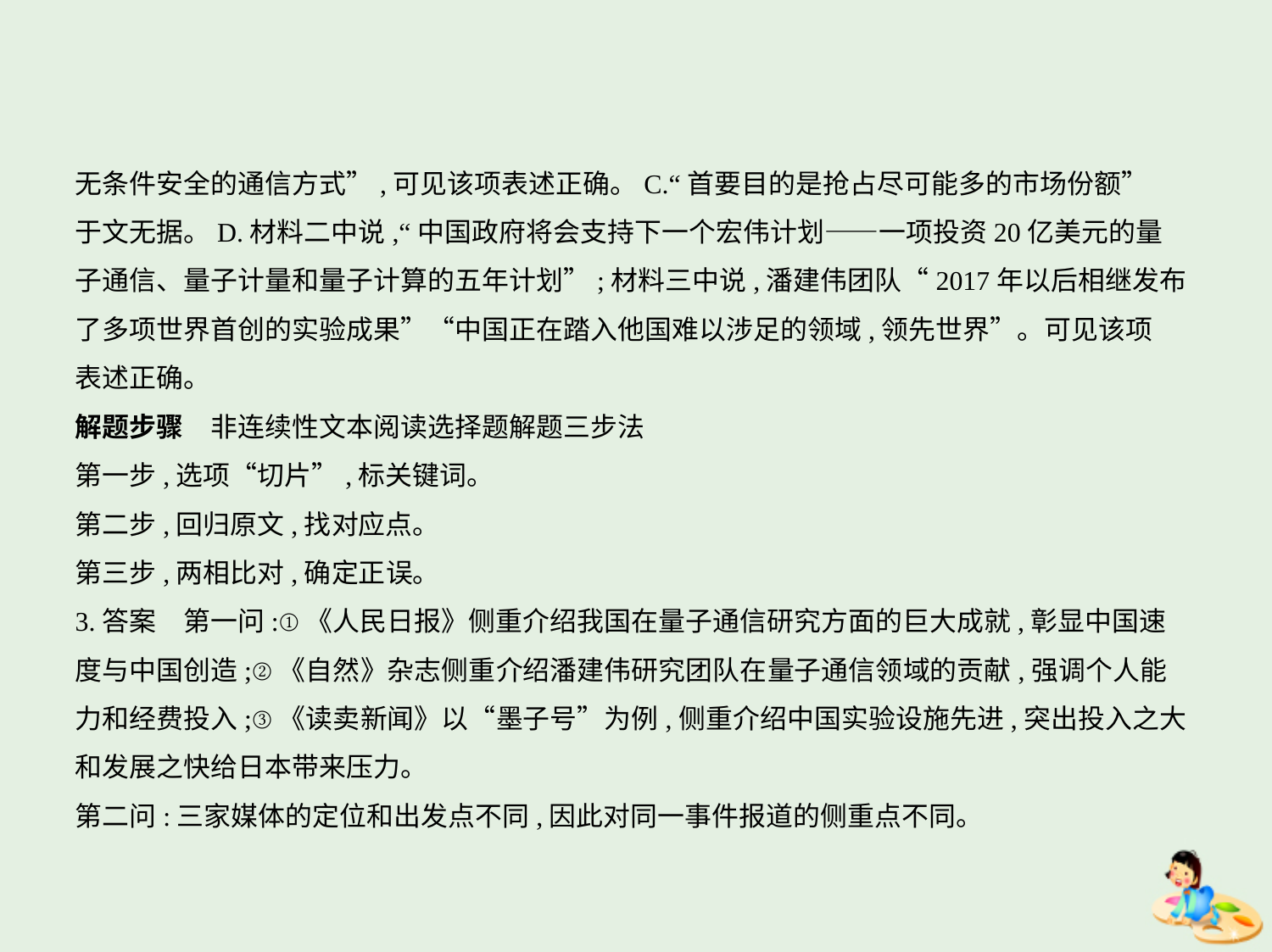

无条件安全的通信方式”,可见该项表述正确。C.“首要目的是抢占尽可能多的市场份额”
于文无据。D.材料二中说,“中国政府将会支持下一个宏伟计划——一项投资20亿美元的量
子通信、量子计量和量子计算的五年计划”;材料三中说,潘建伟团队“2017年以后相继发布
了多项世界首创的实验成果”“中国正在踏入他国难以涉足的领域,领先世界”。可见该项
表述正确。
解题步骤　非连续性文本阅读选择题解题三步法
第一步,选项“切片”,标关键词。
第二步,回归原文,找对应点。
第三步,两相比对,确定正误。
3.答案　第一问:①《人民日报》侧重介绍我国在量子通信研究方面的巨大成就,彰显中国速
度与中国创造;②《自然》杂志侧重介绍潘建伟研究团队在量子通信领域的贡献,强调个人能
力和经费投入;③《读卖新闻》以“墨子号”为例,侧重介绍中国实验设施先进,突出投入之大
和发展之快给日本带来压力。
第二问:三家媒体的定位和出发点不同,因此对同一事件报道的侧重点不同。